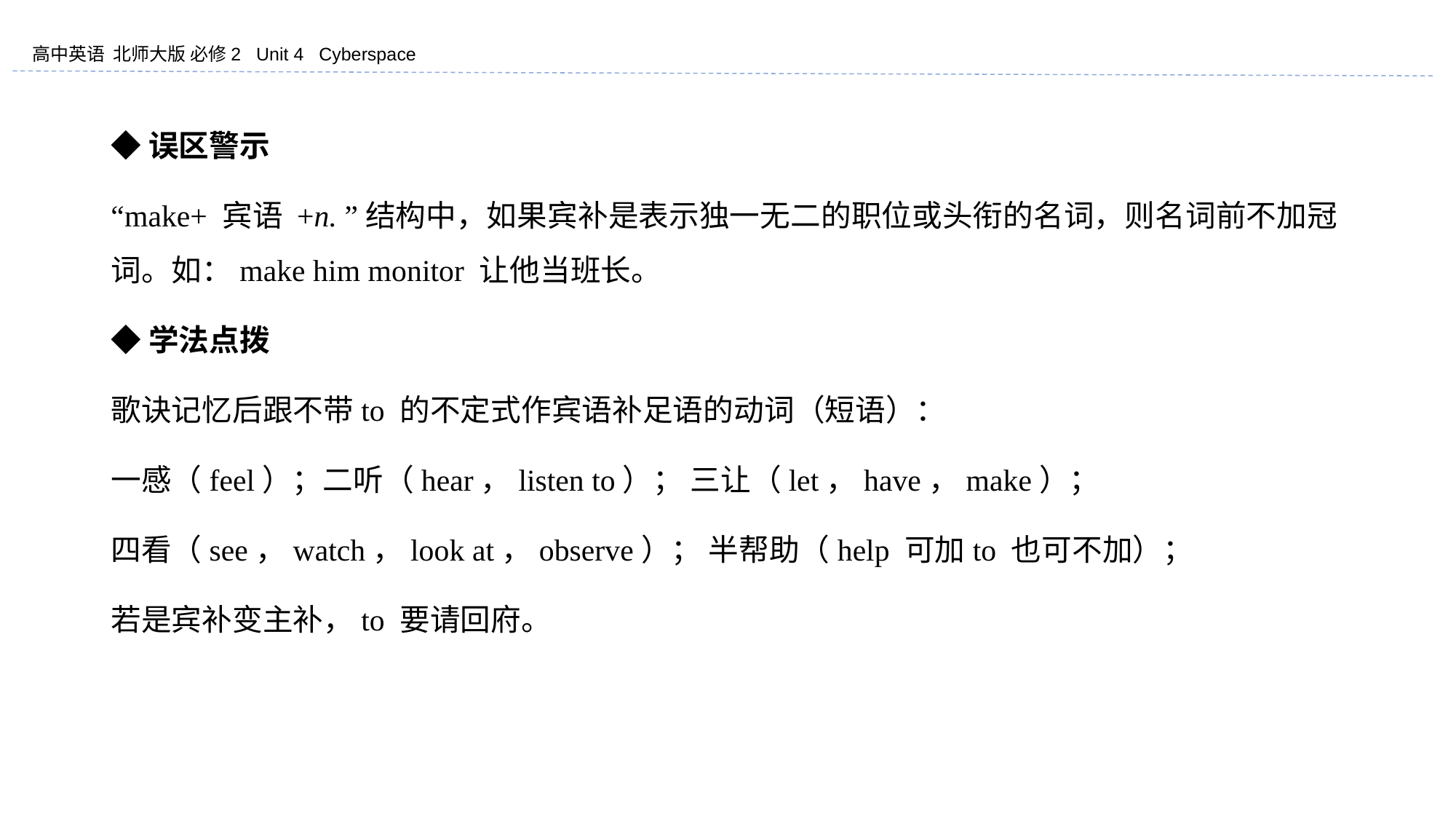

◆误区警示
“make+ 宾语 +n. ”结构中，如果宾补是表示独一无二的职位或头衔的名词，则名词前不加冠词。如：make him monitor 让他当班长。
◆学法点拨
歌诀记忆后跟不带to 的不定式作宾语补足语的动词（短语）：
一感（feel）；二听（hear，listen to）； 三让（let，have，make）；
四看（see，watch，look at，observe）； 半帮助（help 可加to 也可不加）；
若是宾补变主补，to 要请回府。